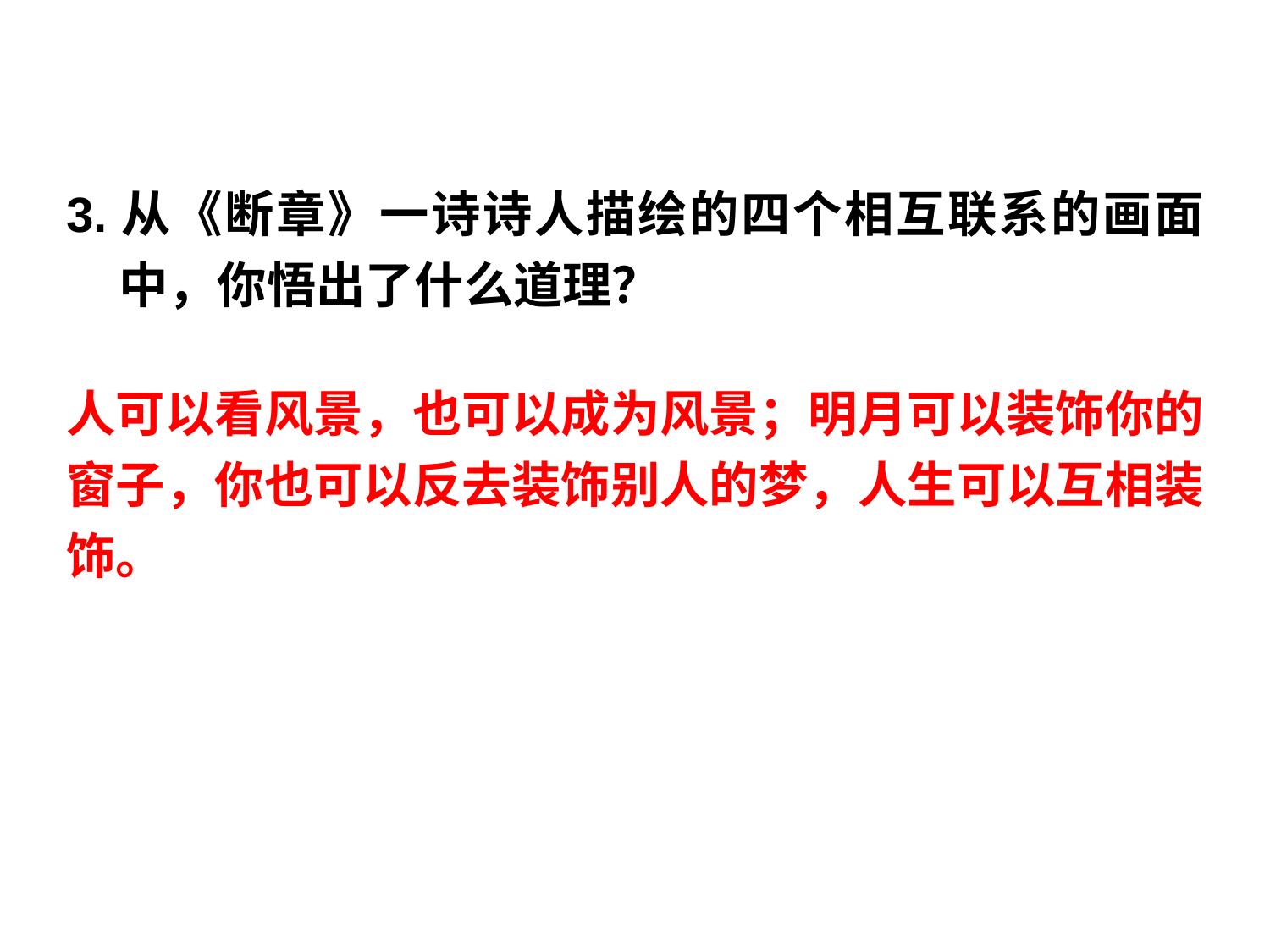

3.从《断章》一诗诗人描绘的四个相互联系的画面中，你悟出了什么道理？
人可以看风景，也可以成为风景；明月可以装饰你的窗子，你也可以反去装饰别人的梦，人生可以互相装饰。